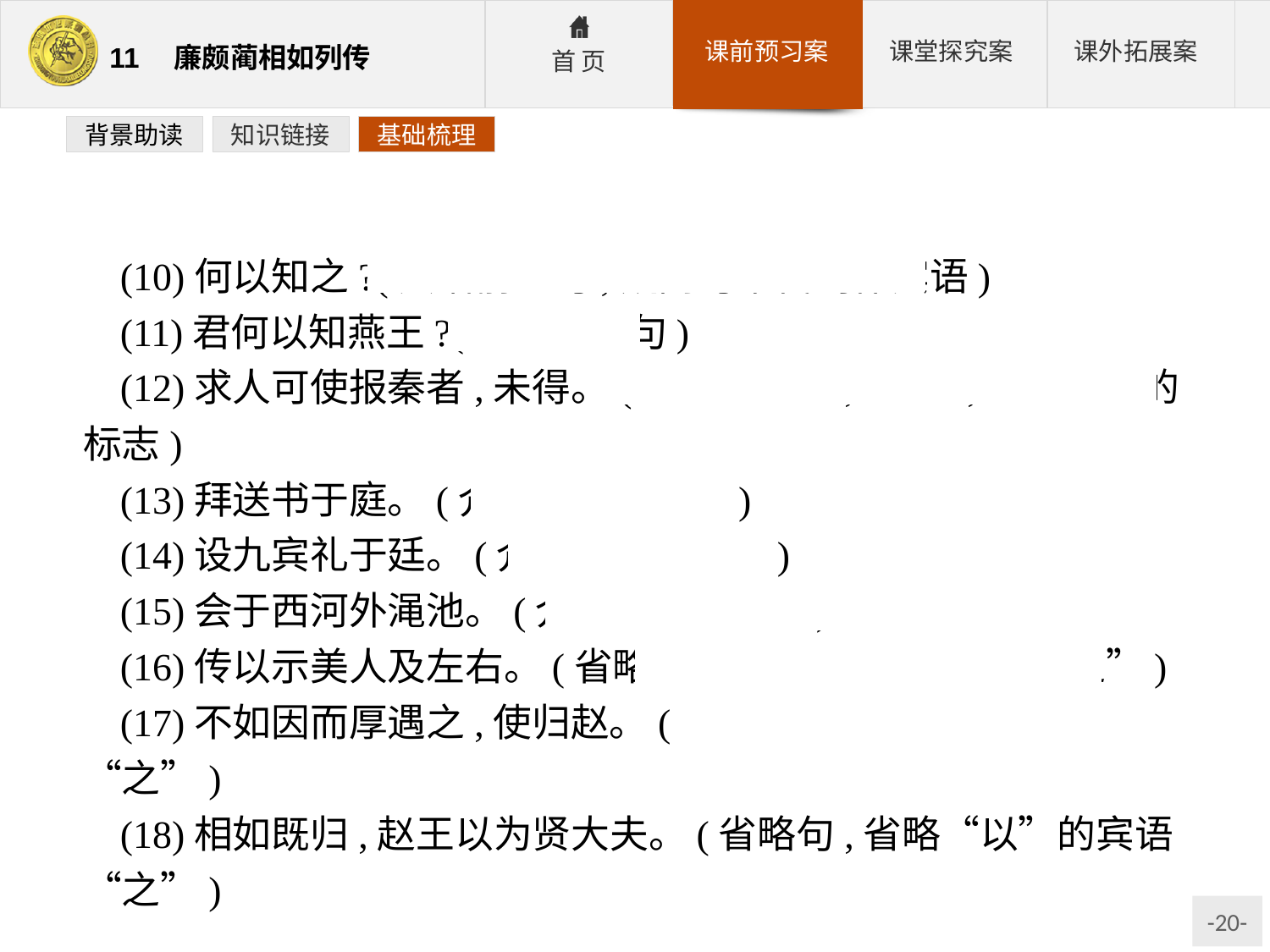

背景助读
知识链接
基础梳理
(10)何以知之?(宾语前置句,疑问句中代词作宾语)
(11)君何以知燕王?(宾语前置句)
(12)求人可使报秦者,未得。(定语后置句,“者”,定语后置的标志)
(13)拜送书于庭。(介词结构后置句)
(14)设九宾礼于廷。(介词结构后置句)
(15)会于西河外渑池。(介词结构后置句)
(16)传以示美人及左右。(省略句,省略“传”的宾语“之”)
(17)不如因而厚遇之,使归赵。(省略句,省略“使”的宾语“之”)
(18)相如既归,赵王以为贤大夫。(省略句,省略“以”的宾语“之”)